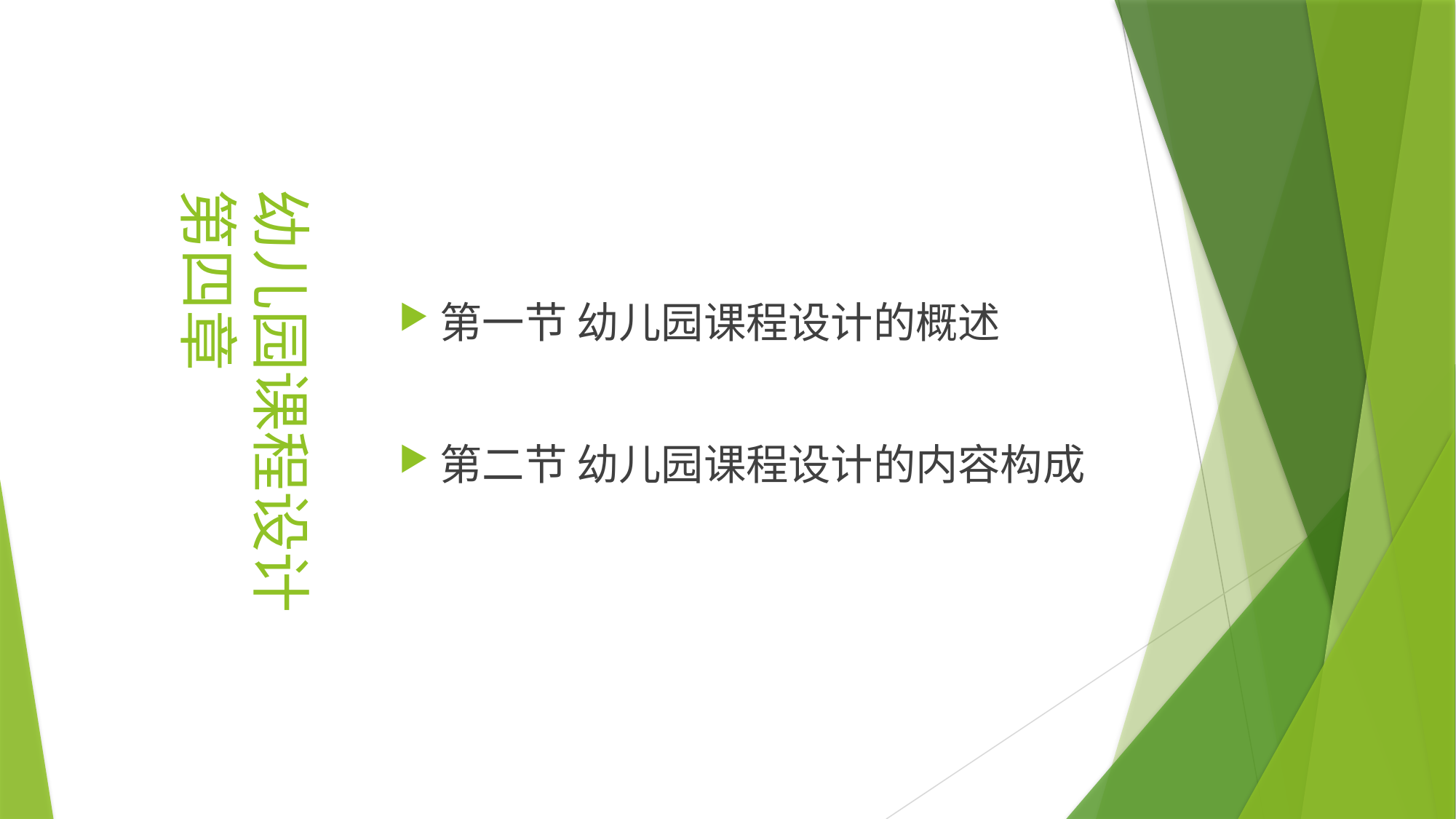

幼儿园课程设计
第四章
第一节 幼儿园课程设计的概述
第二节 幼儿园课程设计的内容构成